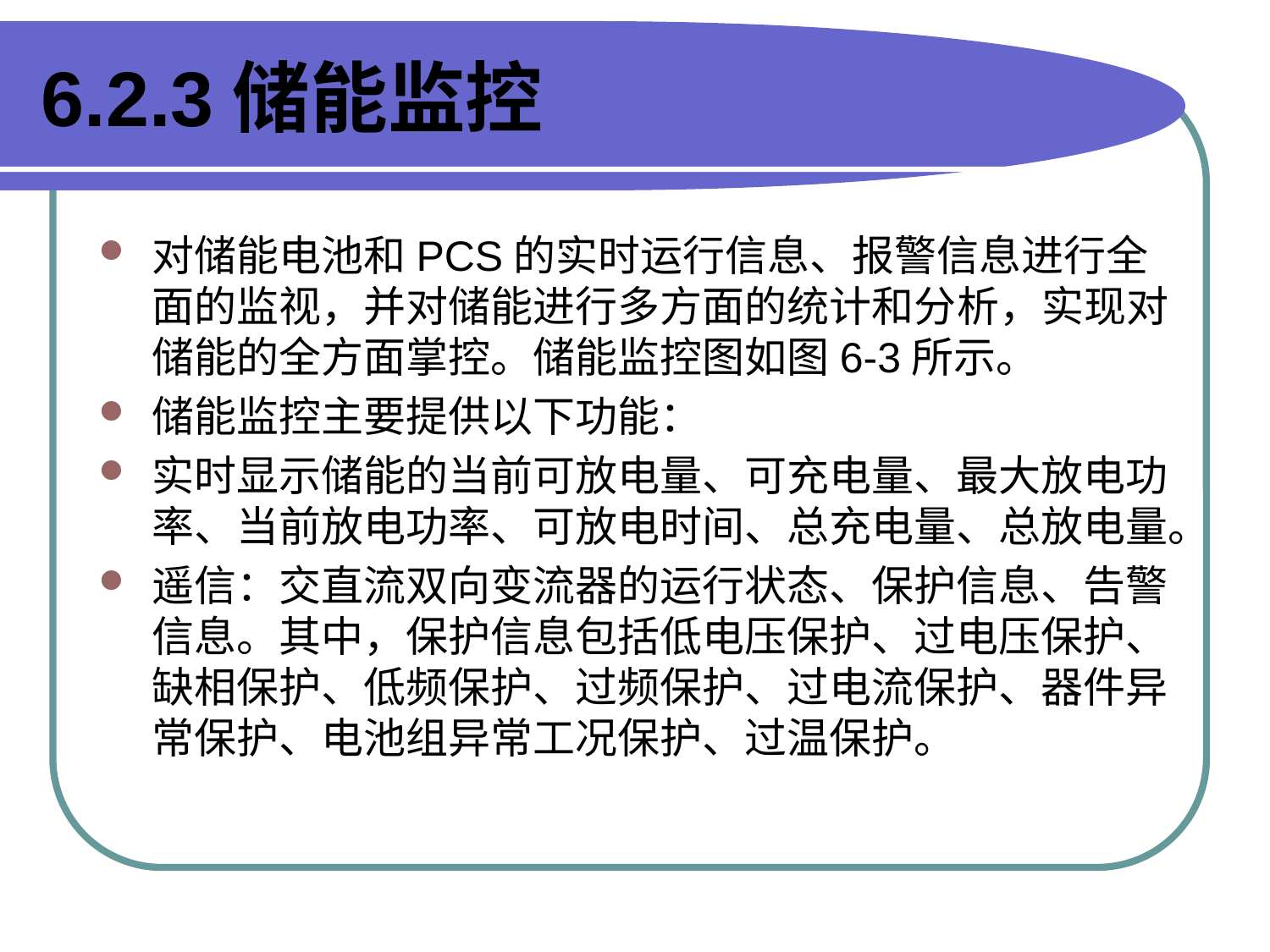

# 6.2.3储能监控
对储能电池和PCS的实时运行信息、报警信息进行全面的监视，并对储能进行多方面的统计和分析，实现对储能的全方面掌控。储能监控图如图6-3所示。
储能监控主要提供以下功能：
实时显示储能的当前可放电量、可充电量、最大放电功率、当前放电功率、可放电时间、总充电量、总放电量。
遥信：交直流双向变流器的运行状态、保护信息、告警信息。其中，保护信息包括低电压保护、过电压保护、缺相保护、低频保护、过频保护、过电流保护、器件异常保护、电池组异常工况保护、过温保护。

104